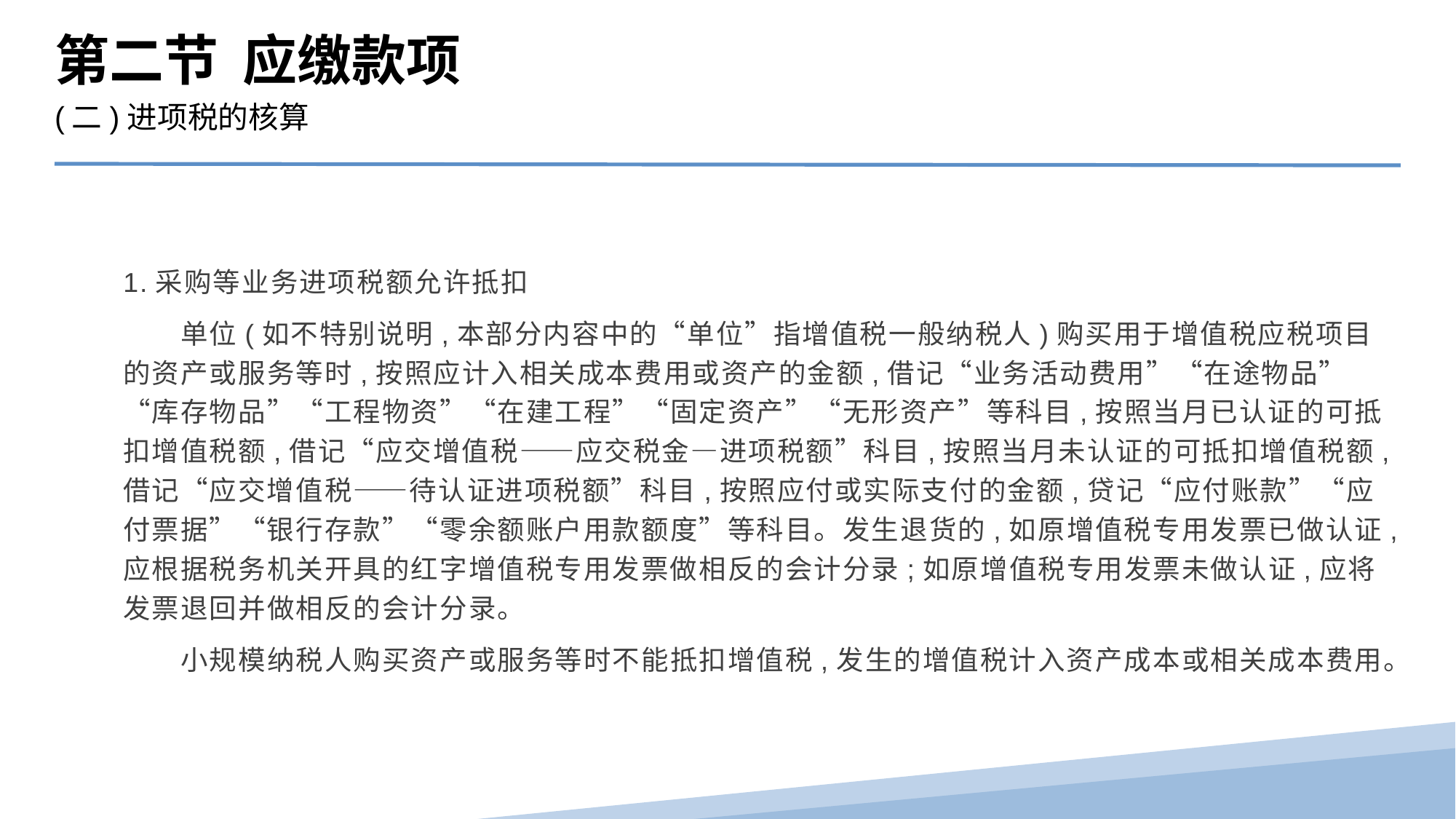

第二节  应缴款项
(二)进项税的核算
1.采购等业务进项税额允许抵扣
　　单位(如不特别说明,本部分内容中的“单位”指增值税一般纳税人)购买用于增值税应税项目的资产或服务等时,按照应计入相关成本费用或资产的金额,借记“业务活动费用”“在途物品”“库存物品”“工程物资”“在建工程”“固定资产”“无形资产”等科目,按照当月已认证的可抵扣增值税额,借记“应交增值税——应交税金—进项税额”科目,按照当月未认证的可抵扣增值税额,借记“应交增值税——待认证进项税额”科目,按照应付或实际支付的金额,贷记“应付账款”“应付票据”“银行存款”“零余额账户用款额度”等科目。发生退货的,如原增值税专用发票已做认证,应根据税务机关开具的红字增值税专用发票做相反的会计分录;如原增值税专用发票未做认证,应将发票退回并做相反的会计分录。
　　小规模纳税人购买资产或服务等时不能抵扣增值税,发生的增值税计入资产成本或相关成本费用。